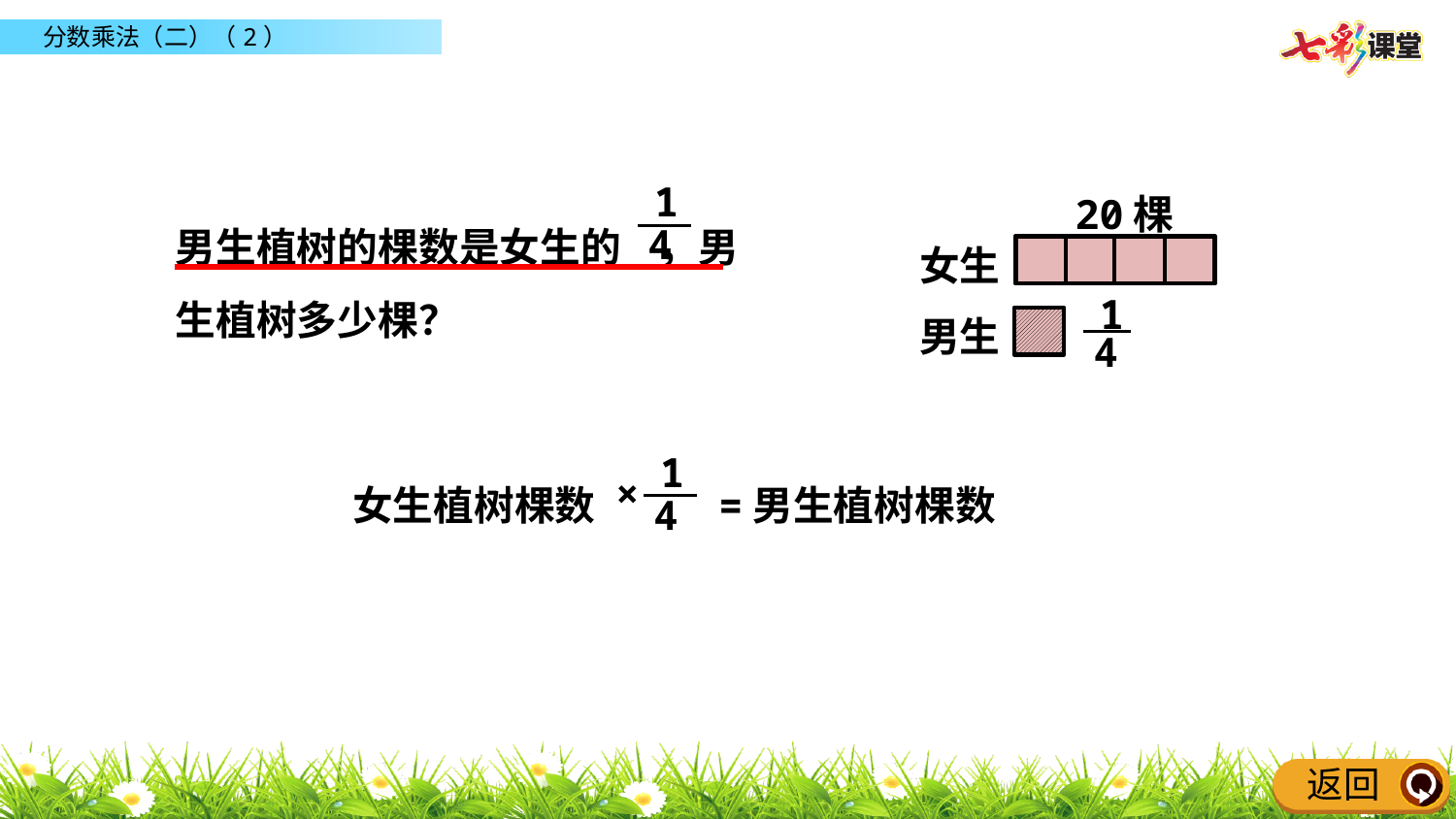

1
4
20棵
女生

1
4
男生

男生植树的棵数是女生的    ，男生植树多少棵？
1
4
×
女生植树棵数
=男生植树棵数